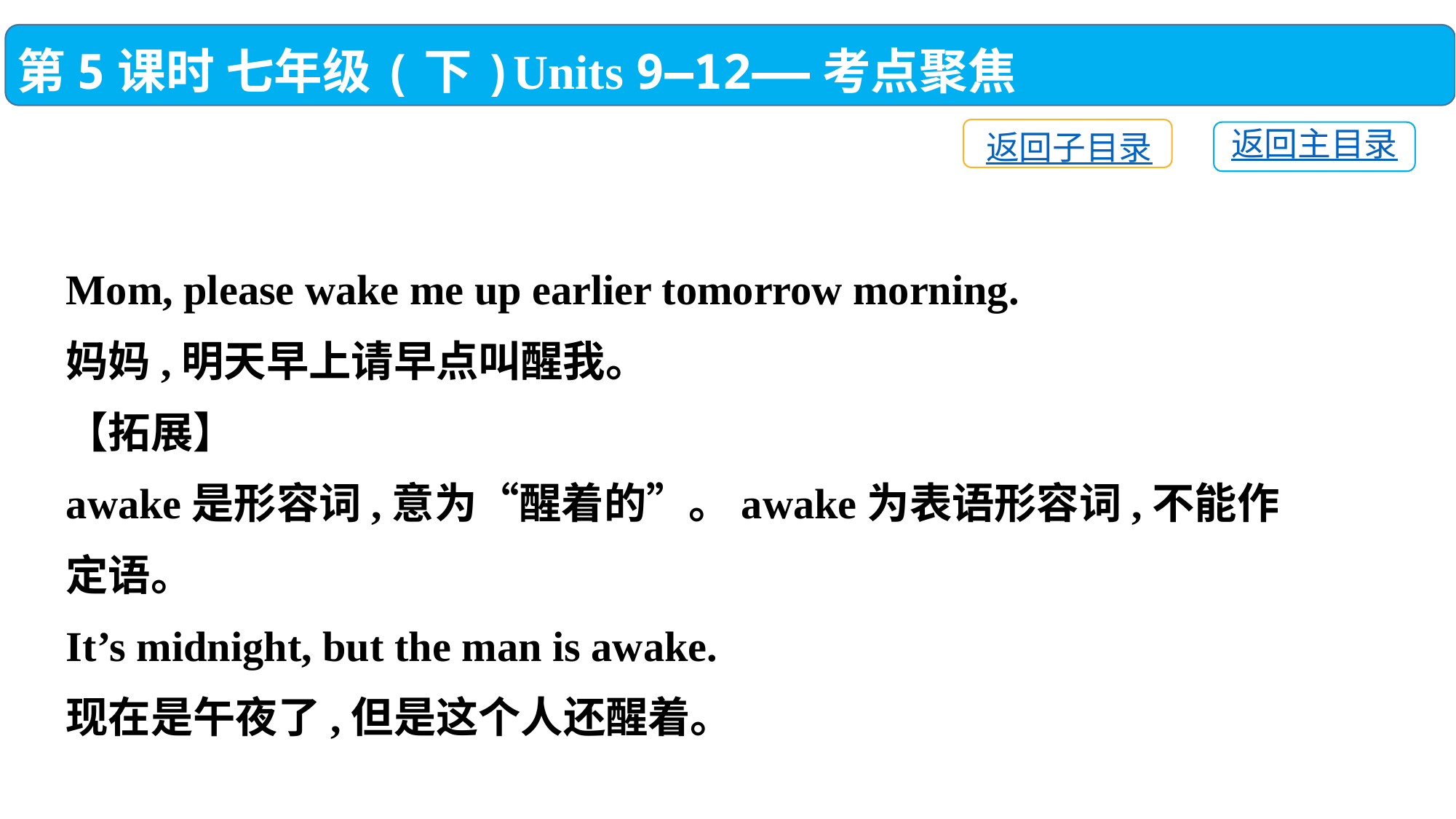

第5课时 七年级(下)Units 9—12——考点聚焦

返回子目录
返回主目录
Mom, please wake me up earlier tomorrow morning.
妈妈,明天早上请早点叫醒我。
【拓展】
awake是形容词,意为“醒着的”。awake为表语形容词,不能作定语。
It’s midnight, but the man is awake.
现在是午夜了,但是这个人还醒着。